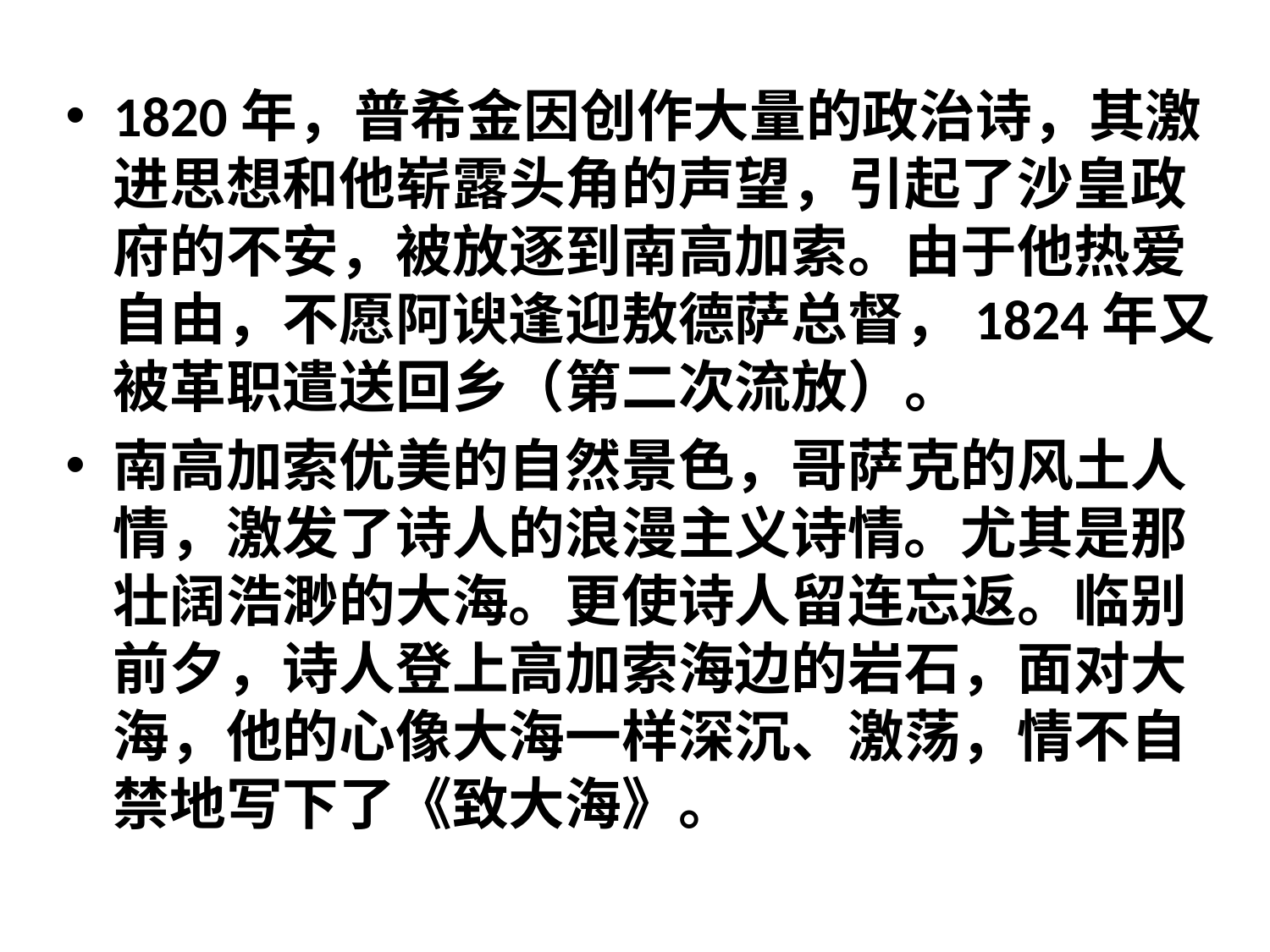

1820年，普希金因创作大量的政治诗，其激进思想和他崭露头角的声望，引起了沙皇政府的不安，被放逐到南高加索。由于他热爱自由，不愿阿谀逢迎敖德萨总督，1824年又被革职遣送回乡（第二次流放）。
南高加索优美的自然景色，哥萨克的风土人情，激发了诗人的浪漫主义诗情。尤其是那壮阔浩渺的大海。更使诗人留连忘返。临别前夕，诗人登上高加索海边的岩石，面对大海，他的心像大海一样深沉、激荡，情不自禁地写下了《致大海》。